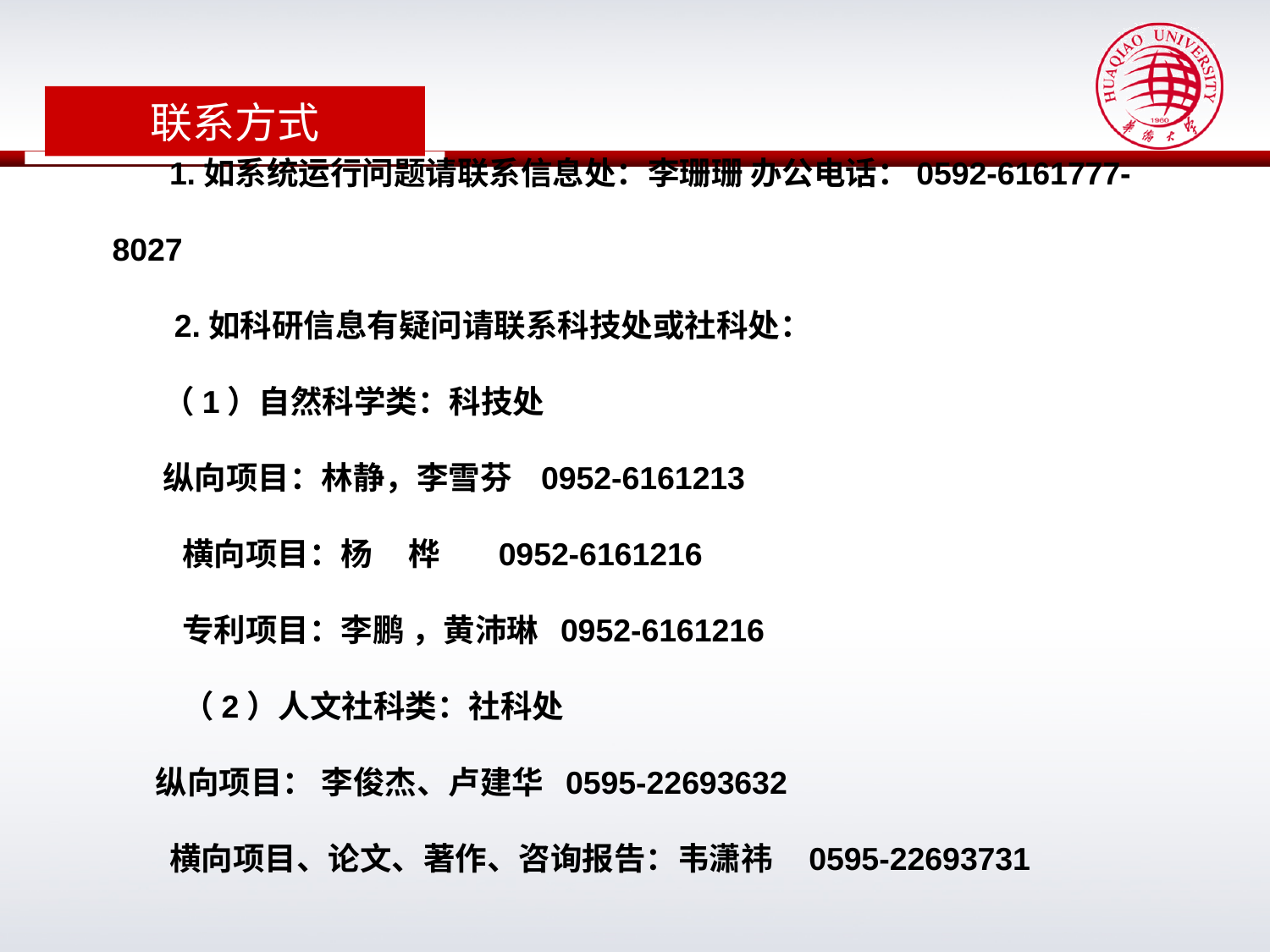

联系方式

1.如系统运行问题请联系信息处：李珊珊 办公电话：0592-6161777-8027
       2.如科研信息有疑问请联系科技处或社科处：
       （1）自然科学类：科技处
       纵向项目：林静，李雪芬   0952-6161213
       横向项目：杨     桦       0952-6161216
       专利项目：李鹏 ，黄沛琳  0952-6161216
       （2）人文社科类：社科处
      纵向项目： 李俊杰、卢建华  0595-22693632
横向项目、论文、著作、咨询报告：韦潇祎    0595-22693731